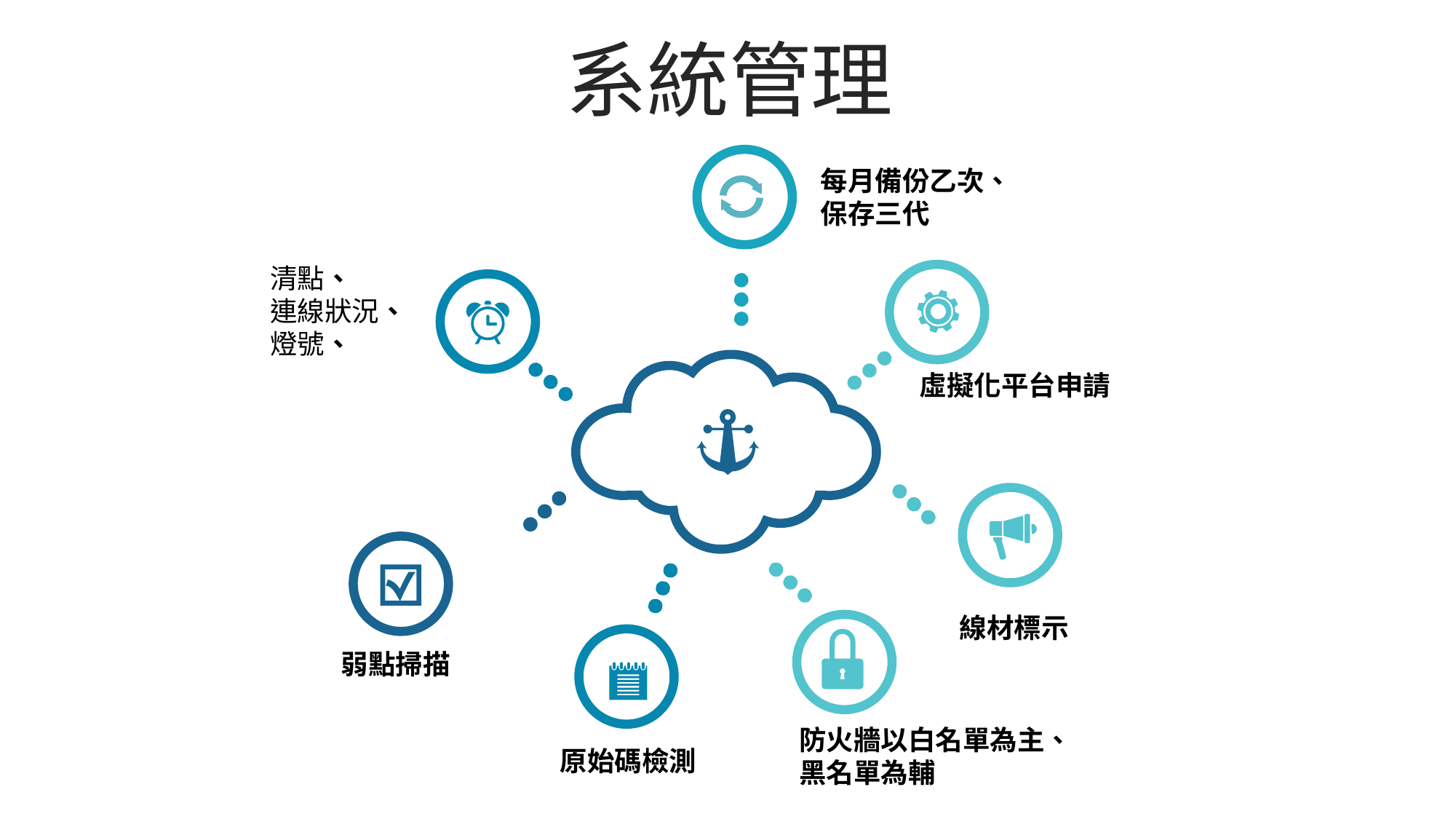

系統管理

每月備份乙次、
保存三代

清點、
連線狀況、
燈號、

虛擬化平台申請

線材標示

弱點掃描

防火牆以白名單為主、黑名單為輔
原始碼檢測